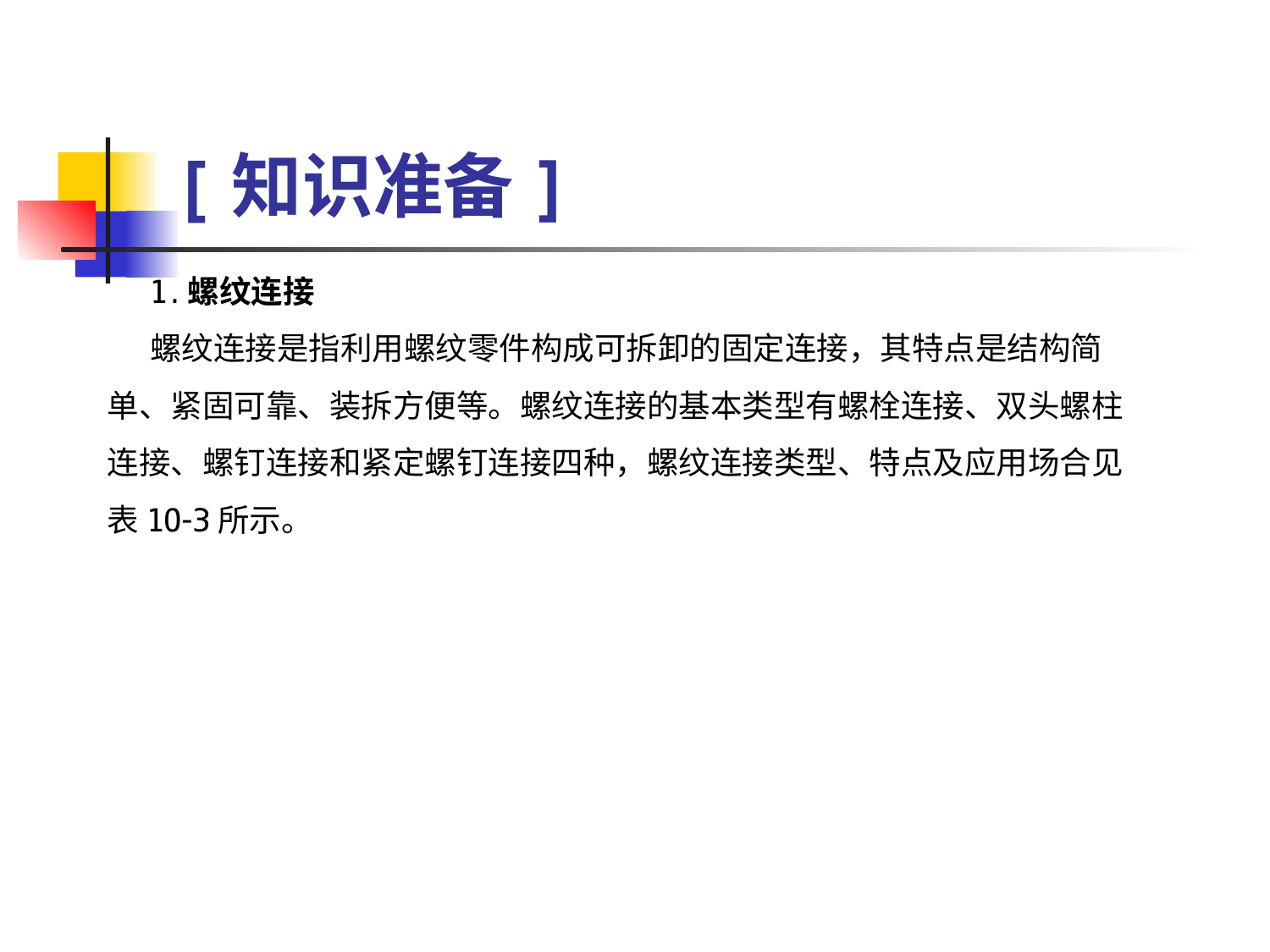

# [知识准备]
1.螺纹连接
螺纹连接是指利用螺纹零件构成可拆卸的固定连接，其特点是结构简单、紧固可靠、装拆方便等。螺纹连接的基本类型有螺栓连接、双头螺柱连接、螺钉连接和紧定螺钉连接四种，螺纹连接类型、特点及应用场合见表10-3所示。